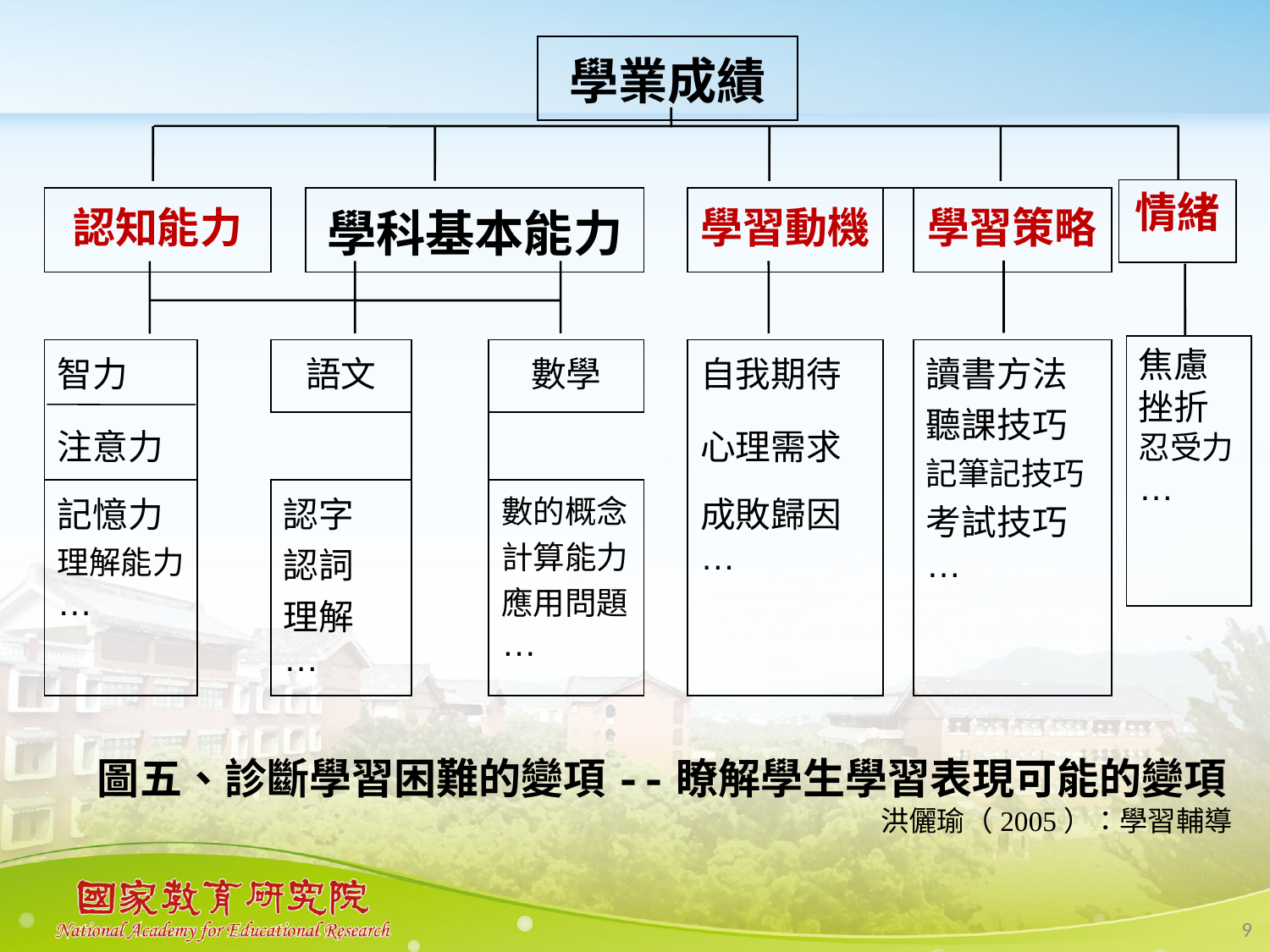

#
|  |  |  |  |  |  |  |  |  |  | 學業成績 |  |  |  |  |  |  |  |  |  |
| --- | --- | --- | --- | --- | --- | --- | --- | --- | --- | --- | --- | --- | --- | --- | --- | --- | --- | --- | --- |
|  |  |  |  |  |  |  |  |  |  |  |  |  |  |  |  |  |  |  |  |
| 認知能力 |  |  |  | 學科基本能力 |  |  |  |  |  |  |  |  | 學習動機 |  |  |  |  | 學習策略 |  |
|  |  |  |  |  |  |  |  |  |  |  |  |  |  |  |  |  |  |  |  |
| 智力 |  |  | 語文 |  |  |  |  |  | 數學 |  |  |  | 自我期待 |  |  |  |  | 讀書方法 聽課技巧 記筆記技巧 考試技巧 … |  |
| 注意力 |  |  |  |  |  |  |  |  |  |  |  |  | 心理需求 |  |  |  |  |  |  |
| 記憶力 理解能力 … |  |  | 認字 認詞 理解 … |  |  |  |  |  | 數的概念 計算能力 應用問題 … |  |  |  | 成敗歸因 … |  |  |  |  |  |  |
|  |  |  |  |  |  |  |  |  |  |  |  |  |  |  |  |  |  |  |  |

情緒

焦慮
挫折忍受力
…

圖五、診斷學習困難的變項--瞭解學生學習表現可能的變項
                 洪儷瑜（2005）：學習輔導

9